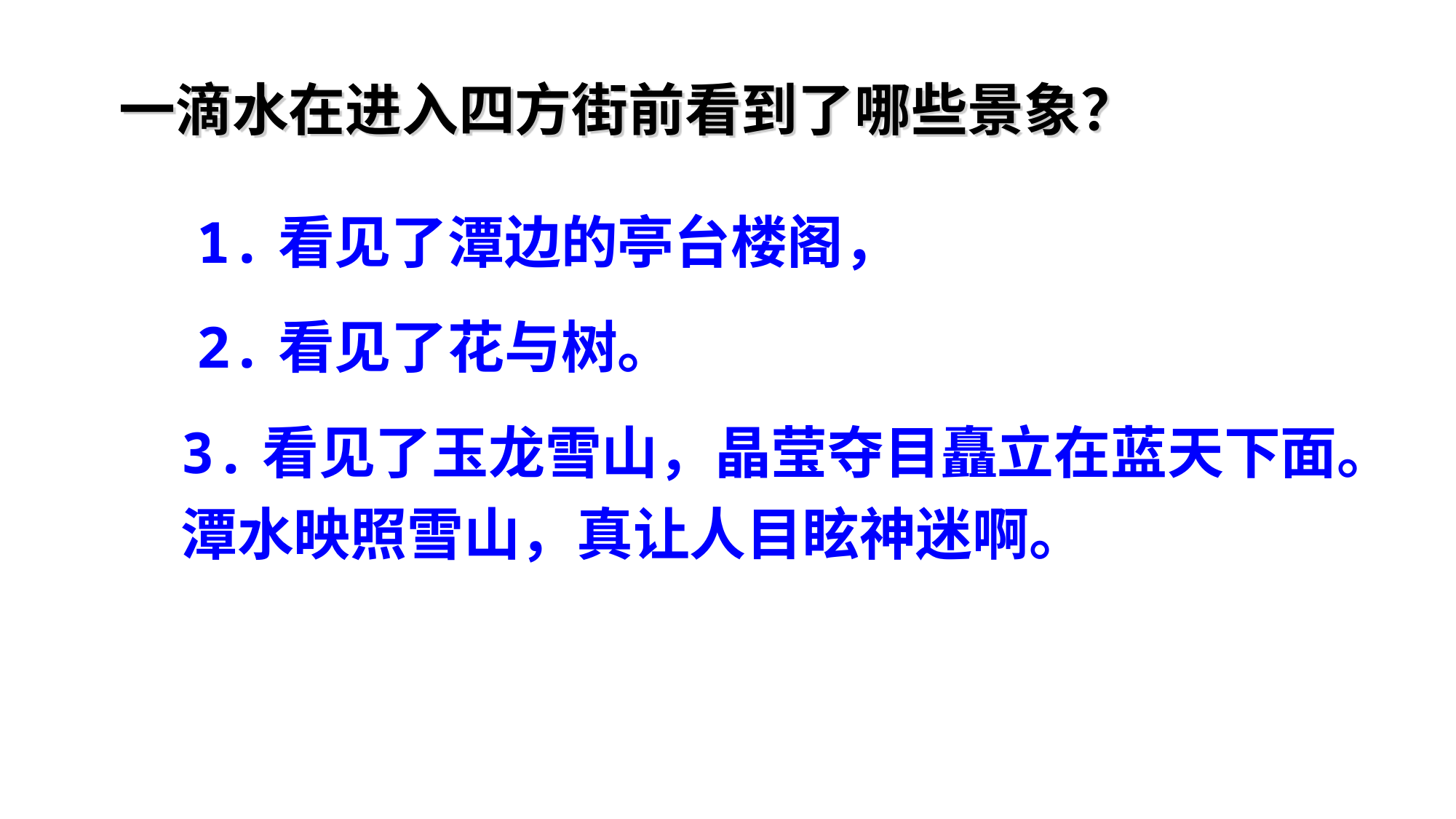

一滴水在进入四方街前看到了哪些景象？
1.看见了潭边的亭台楼阁，
2.看见了花与树。
3.看见了玉龙雪山，晶莹夺目矗立在蓝天下面。潭水映照雪山，真让人目眩神迷啊。